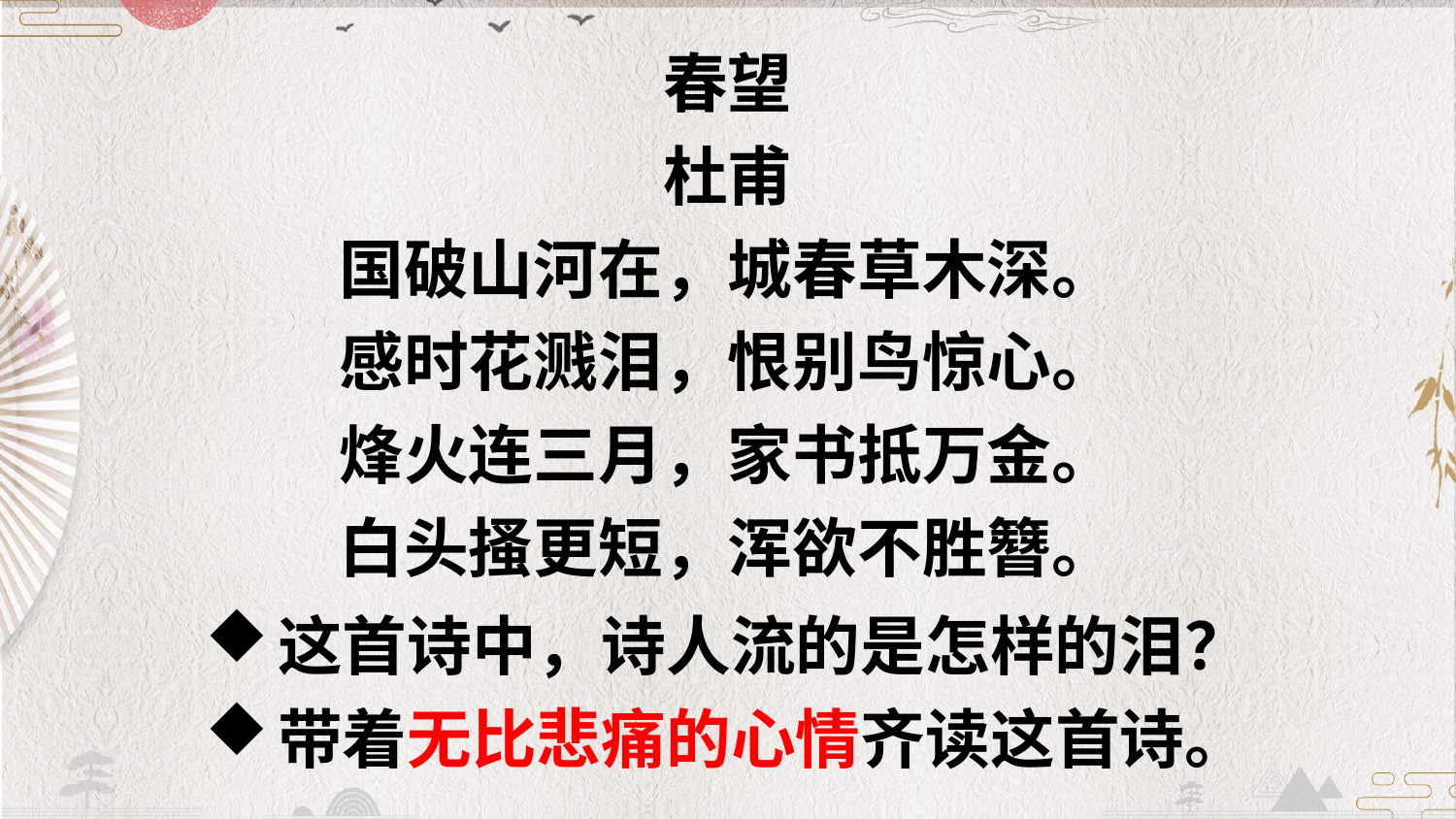

春望
杜甫
国破山河在，城春草木深。
感时花溅泪，恨别鸟惊心。
烽火连三月，家书抵万金。
白头搔更短，浑欲不胜簪。
这首诗中，诗人流的是怎样的泪？
带着无比悲痛的心情齐读这首诗。